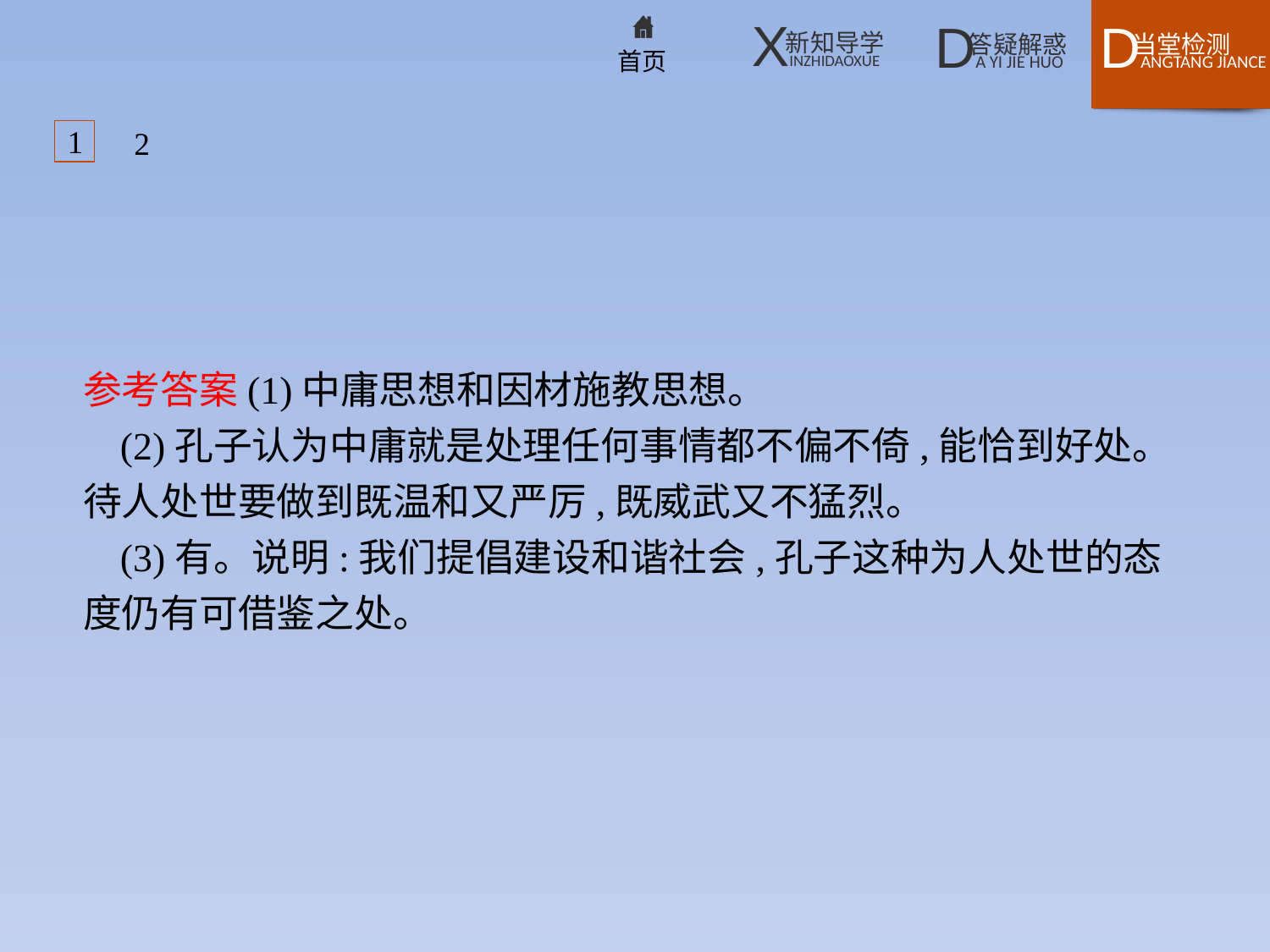

1
2
参考答案(1)中庸思想和因材施教思想。
(2)孔子认为中庸就是处理任何事情都不偏不倚,能恰到好处。待人处世要做到既温和又严厉,既威武又不猛烈。
(3)有。说明:我们提倡建设和谐社会,孔子这种为人处世的态度仍有可借鉴之处。